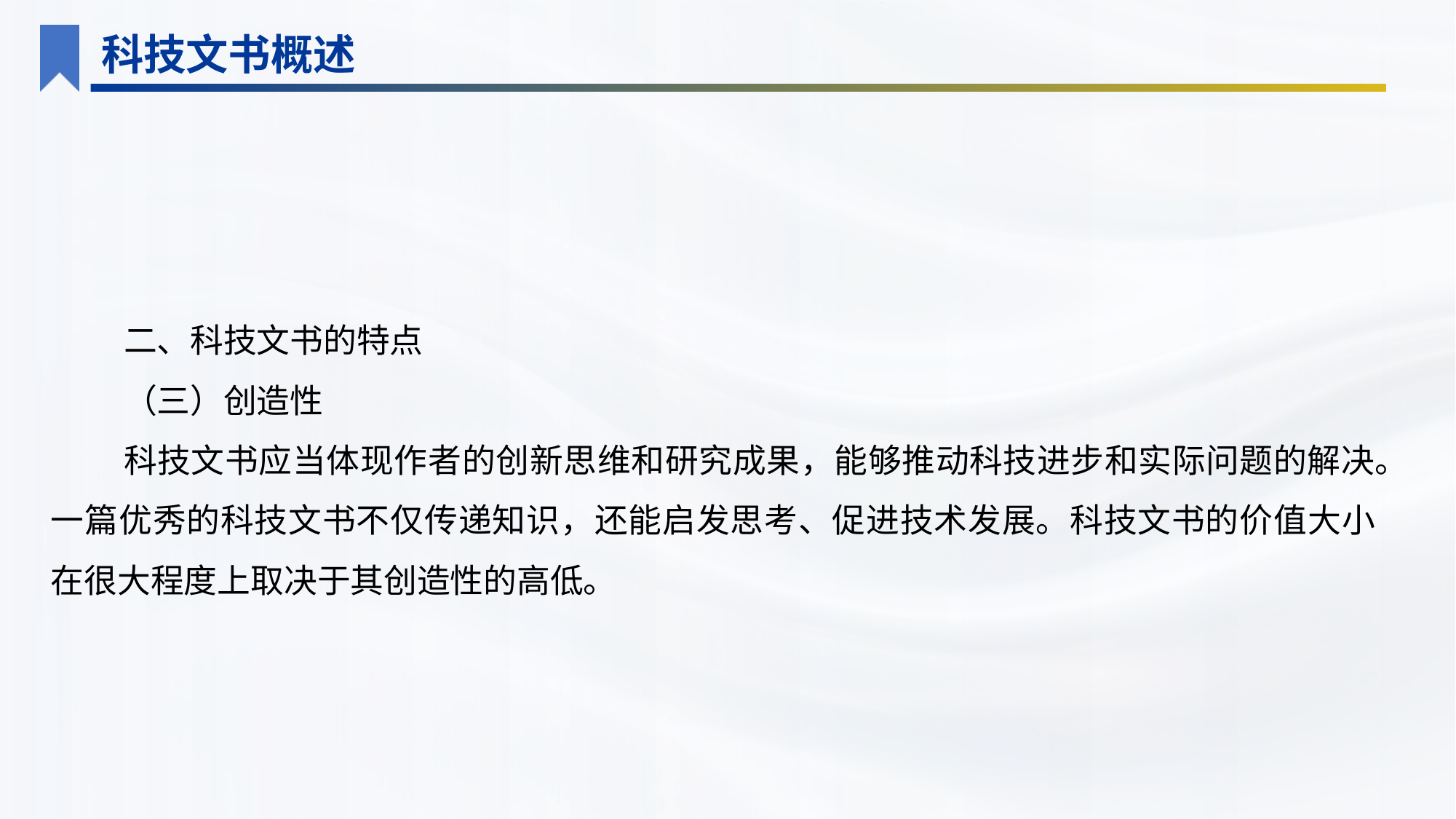

科技文书概述
二、科技文书的特点
（三）创造性
科技文书应当体现作者的创新思维和研究成果，能够推动科技进步和实际问题的解决。一篇优秀的科技文书不仅传递知识，还能启发思考、促进技术发展。科技文书的价值大小在很大程度上取决于其创造性的高低。